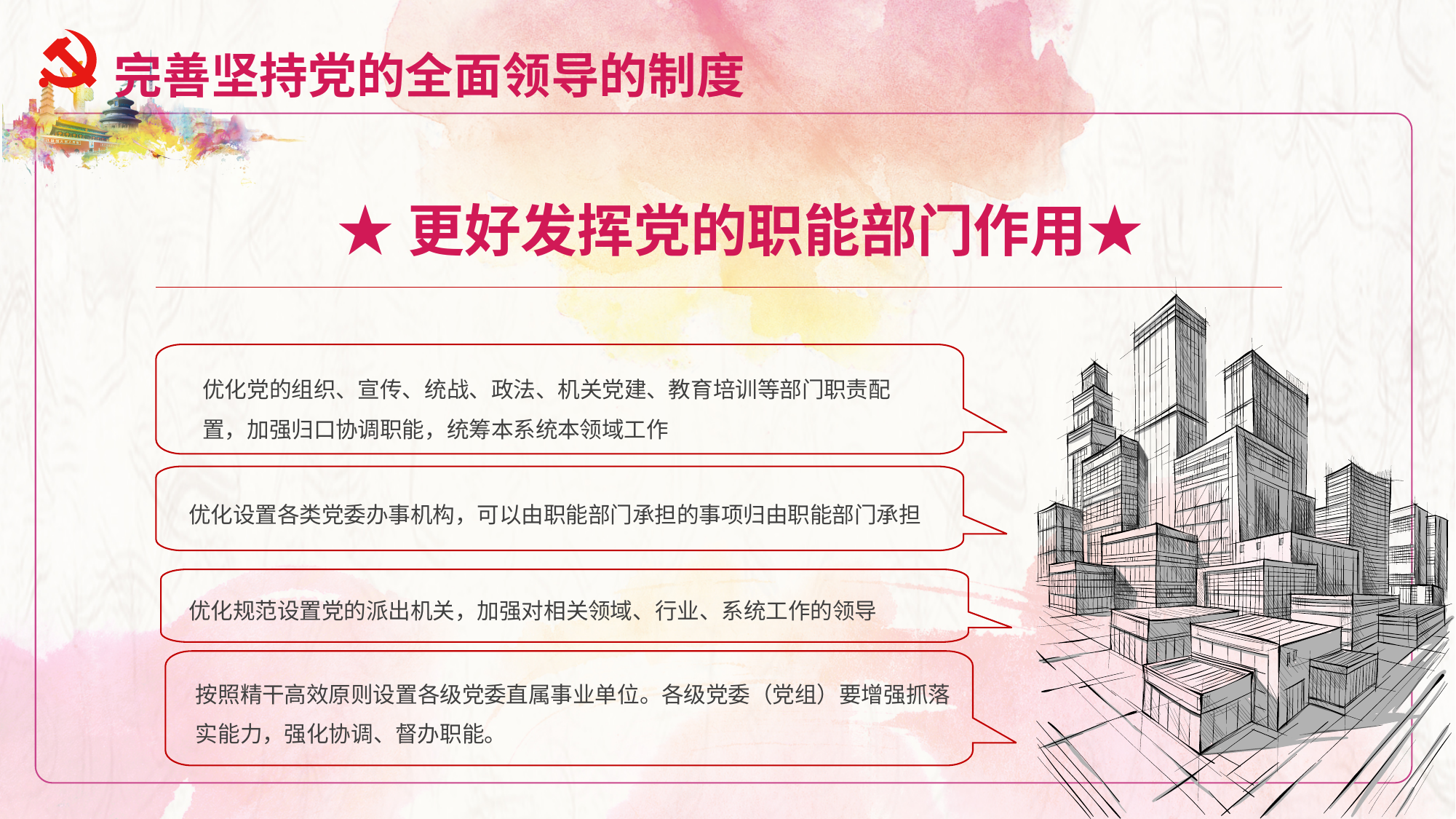

完善坚持党的全面领导的制度
★更好发挥党的职能部门作用★

优化党的组织、宣传、统战、政法、机关党建、教育培训等部门职责配置，加强归口协调职能，统筹本系统本领域工作

优化设置各类党委办事机构，可以由职能部门承担的事项归由职能部门承担

优化规范设置党的派出机关，加强对相关领域、行业、系统工作的领导

按照精干高效原则设置各级党委直属事业单位。各级党委（党组）要增强抓落实能力，强化协调、督办职能。